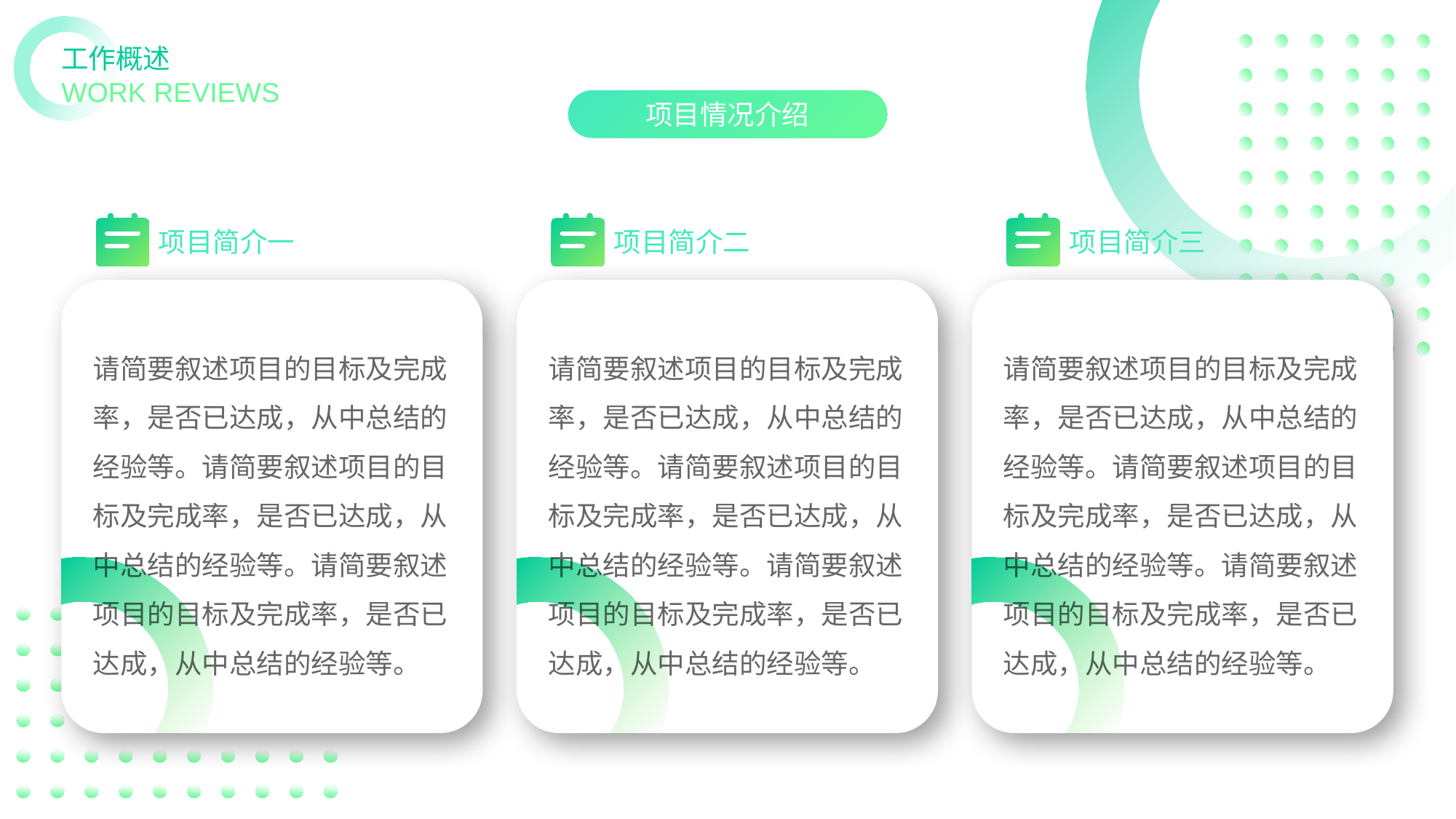

# 工作概述
WORK REVIEWS
项目情况介绍

项目简介一

请简要叙述项目的目标及完成率，是否已达成，从中总结的经验等。请简要叙述项目的目标及完成率，是否已达成，从中总结的经验等。请简要叙述项目的目标及完成率，是否已达成，从中总结的经验等。

项目简介二

请简要叙述项目的目标及完成率，是否已达成，从中总结的经验等。请简要叙述项目的目标及完成率，是否已达成，从中总结的经验等。请简要叙述项目的目标及完成率，是否已达成，从中总结的经验等。

项目简介三

请简要叙述项目的目标及完成率，是否已达成，从中总结的经验等。请简要叙述项目的目标及完成率，是否已达成，从中总结的经验等。请简要叙述项目的目标及完成率，是否已达成，从中总结的经验等。